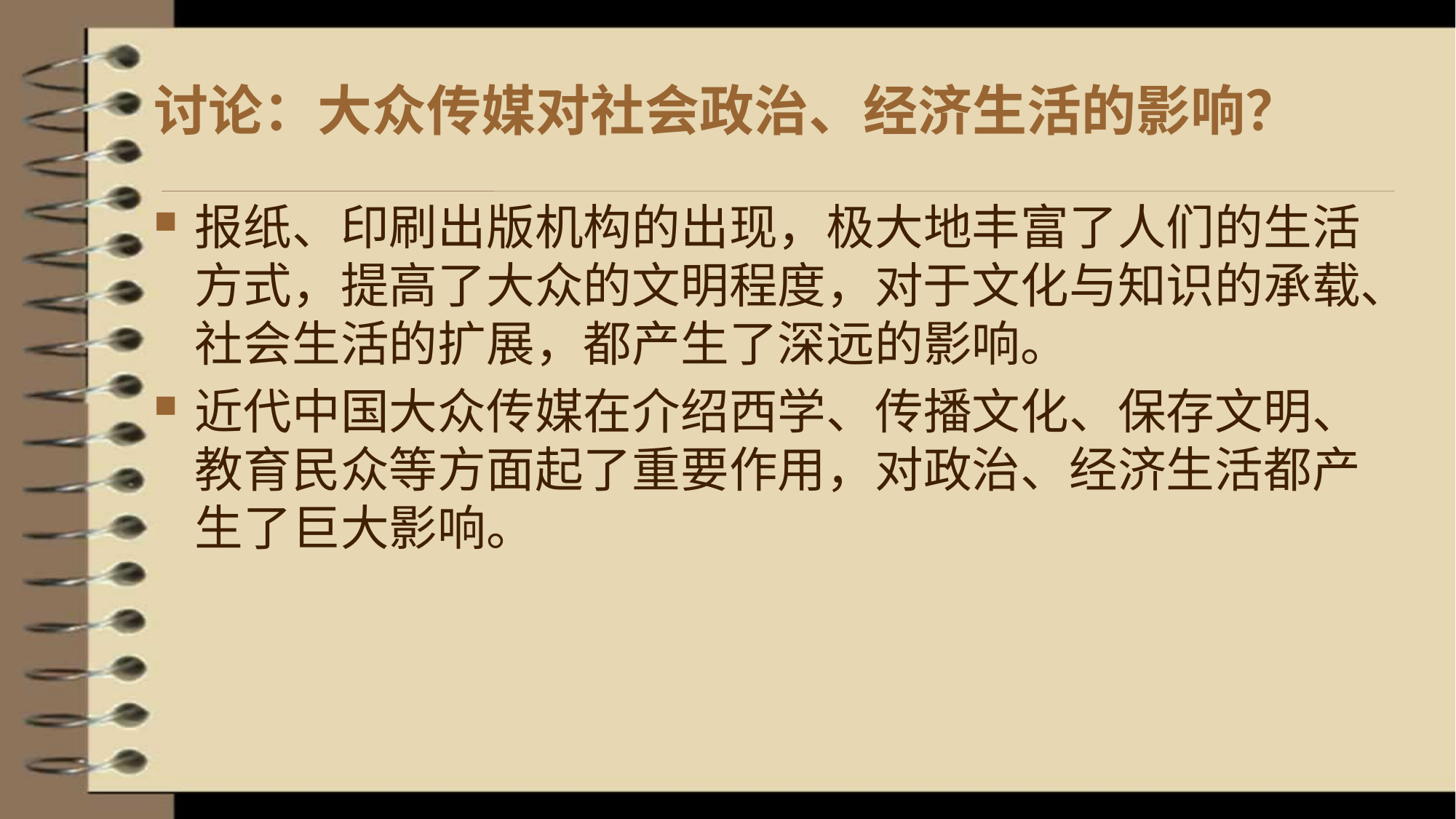

# 讨论：大众传媒对社会政治、经济生活的影响？
报纸、印刷出版机构的出现，极大地丰富了人们的生活方式，提高了大众的文明程度，对于文化与知识的承载、社会生活的扩展，都产生了深远的影响。
近代中国大众传媒在介绍西学、传播文化、保存文明、教育民众等方面起了重要作用，对政治、经济生活都产生了巨大影响。